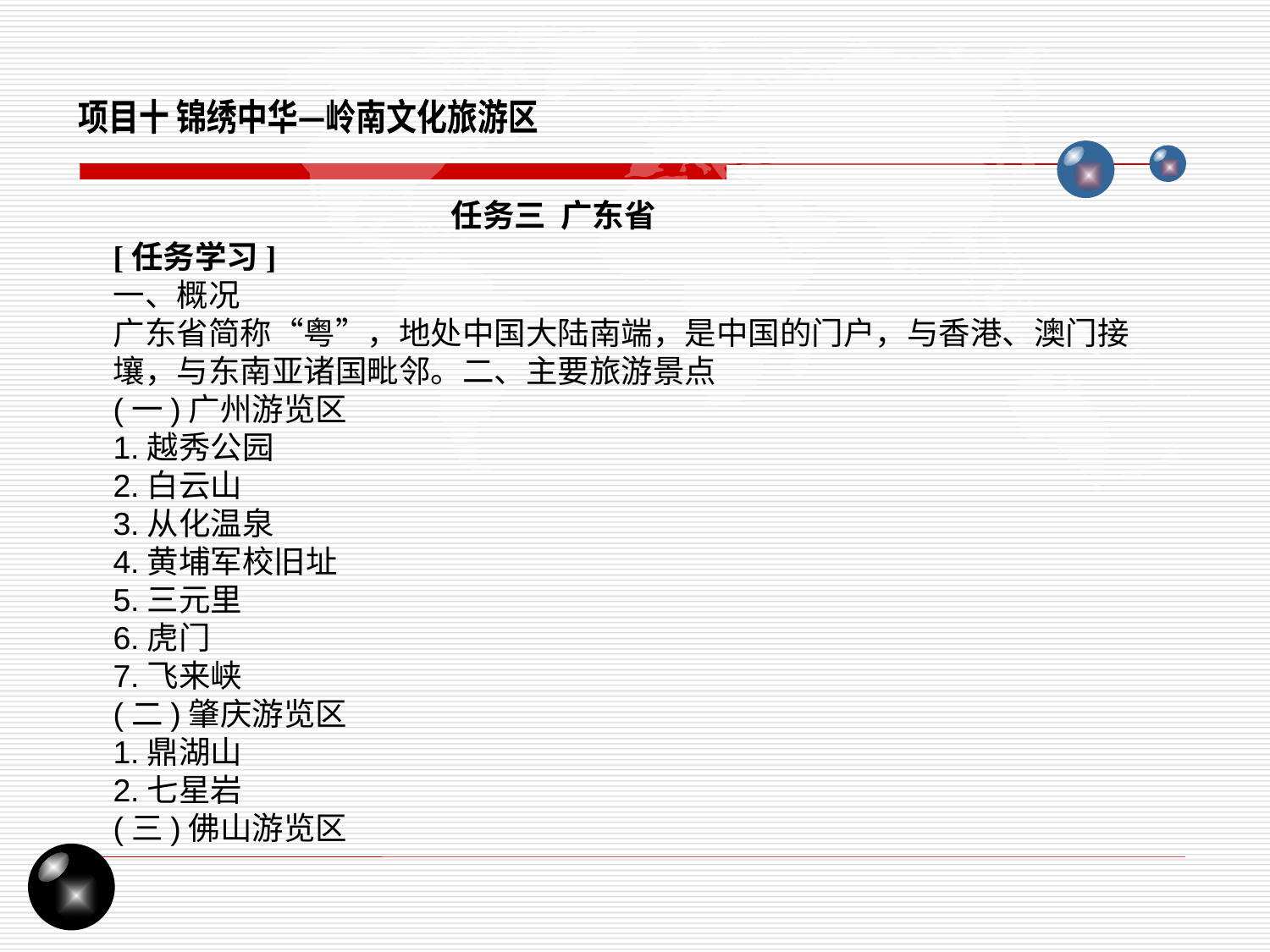

项目十 锦绣中华—岭南文化旅游区
任务三  广东省
[任务学习]
一、概况
广东省简称“粤”，地处中国大陆南端，是中国的门户，与香港、澳门接壤，与东南亚诸国毗邻。二、主要旅游景点
(一)广州游览区
1.越秀公园
2.白云山
3.从化温泉
4.黄埔军校旧址
5.三元里
6.虎门
7.飞来峡
(二)肇庆游览区
1.鼎湖山
2.七星岩
(三)佛山游览区